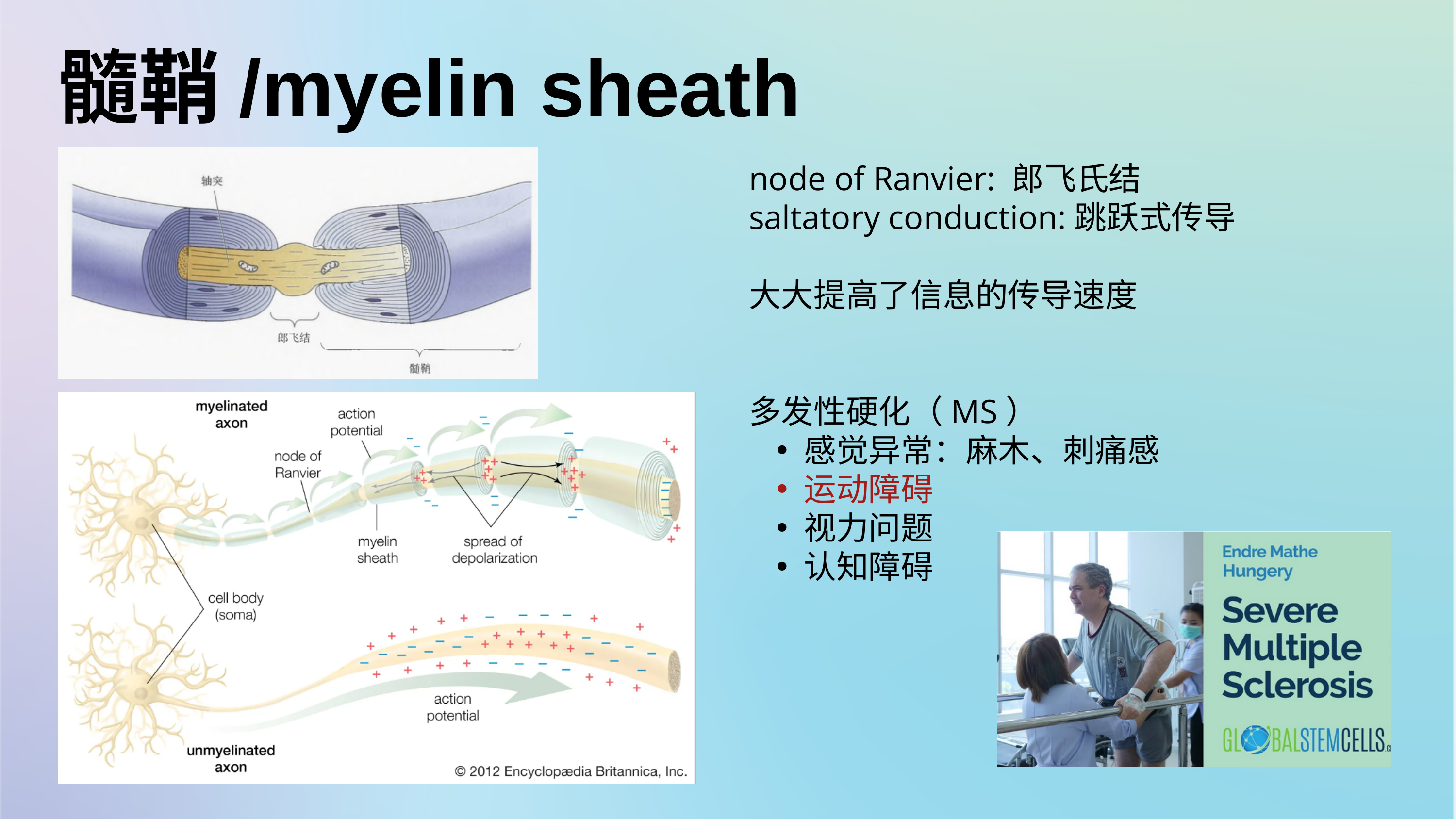

髓鞘/myelin sheath

node of Ranvier: 郎飞氏结
saltatory conduction:跳跃式传导

大大提高了信息的传导速度

多发性硬化（MS）
感觉异常：麻木、刺痛感
运动障碍
视力问题
认知障碍